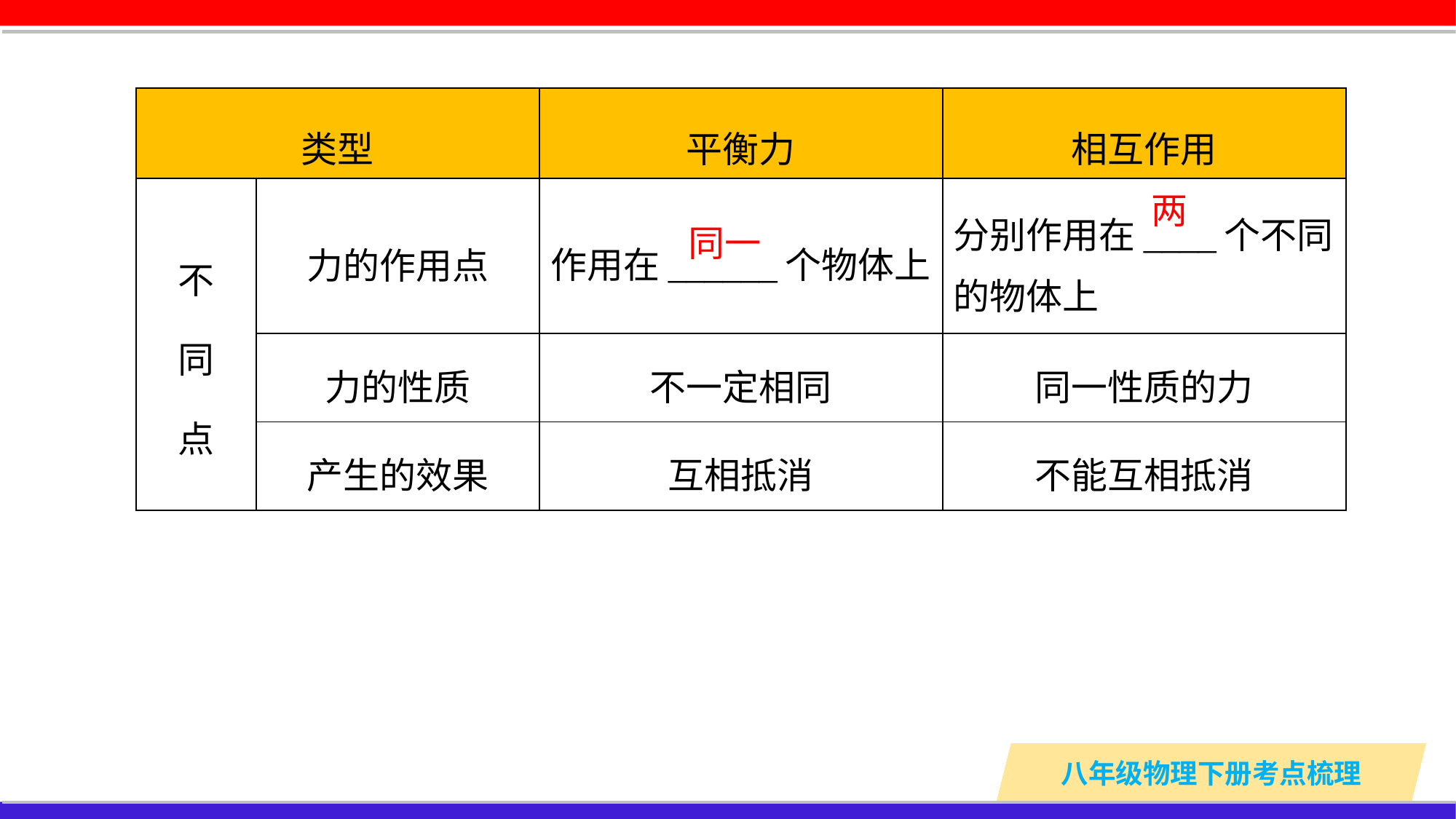

| 类型 |  | 平衡力 | 相互作用 |
| --- | --- | --- | --- |
| 不 同 点 | 力的作用点 | 作用在\_\_\_\_\_\_个物体上 | 分别作用在\_\_\_\_个不同的物体上 |
|  | 力的性质 | 不一定相同 | 同一性质的力 |
|  | 产生的效果 | 互相抵消 | 不能互相抵消 |
两
同一